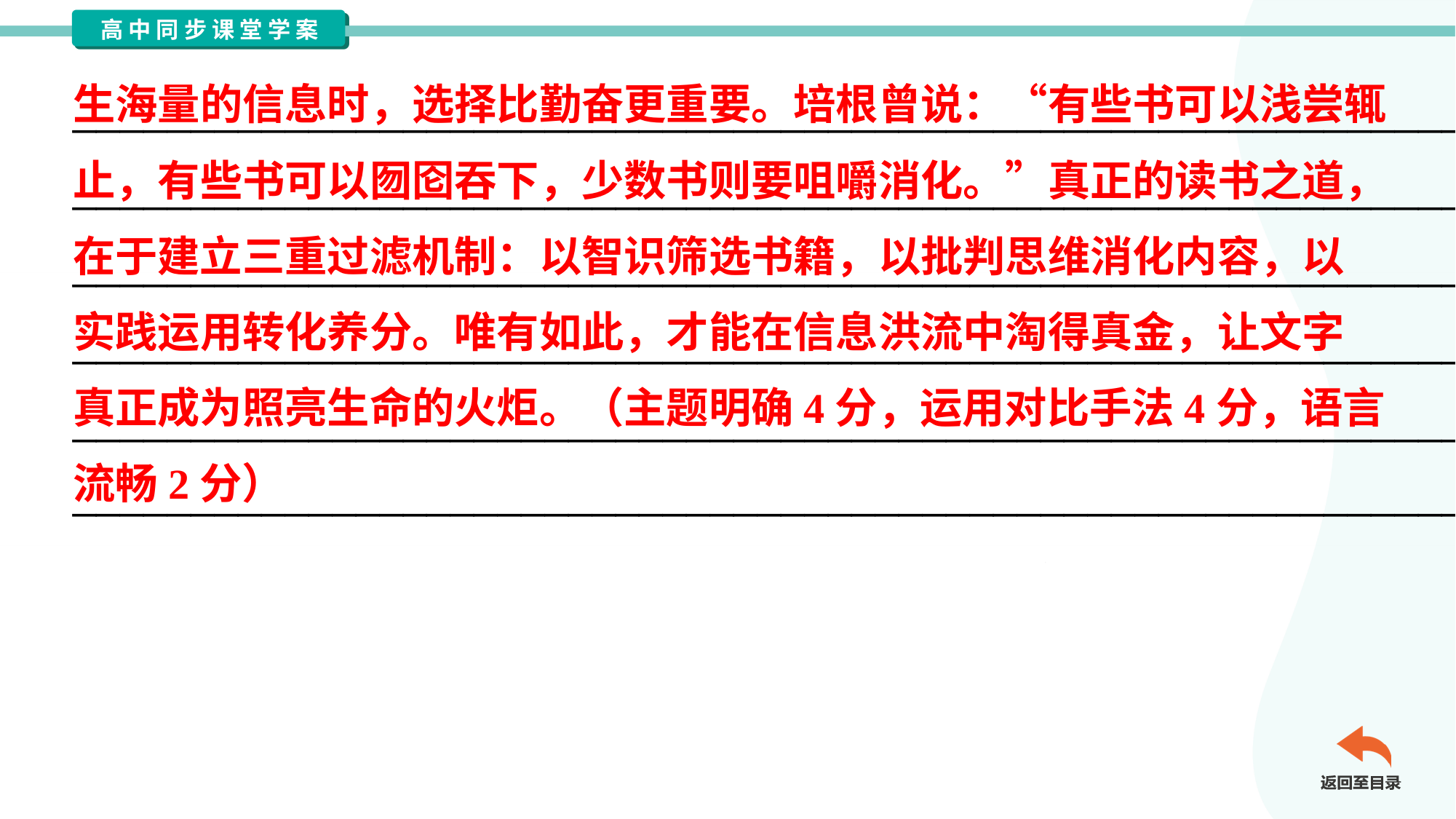

生海量的信息时，选择比勤奋更重要。培根曾说：“有些书可以浅尝辄
止，有些书可以囫囵吞下，少数书则要咀嚼消化。”真正的读书之道，
在于建立三重过滤机制：以智识筛选书籍，以批判思维消化内容，以
实践运用转化养分。唯有如此，才能在信息洪流中淘得真金，让文字
真正成为照亮生命的火炬。（主题明确4分，运用对比手法4分，语言
流畅2分）
_____________________________________________________________
_____________________________________________________________
_____________________________________________________________
_____________________________________________________________
_____________________________________________________________
_____________________________________________________________